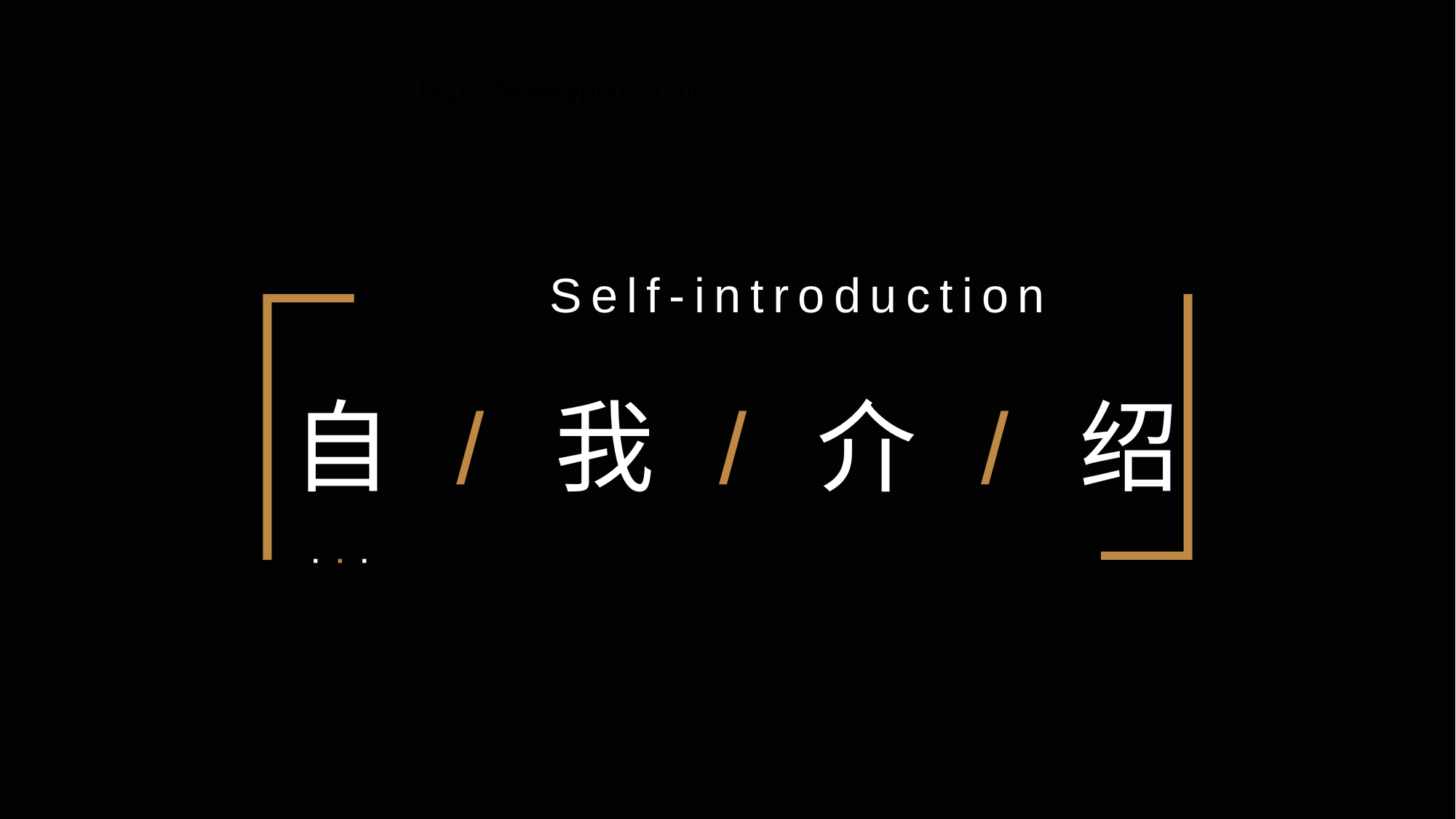

https://www.ypppt.com/
Self-introduction

自 / 我 / 介 / 绍
·  ·  ·